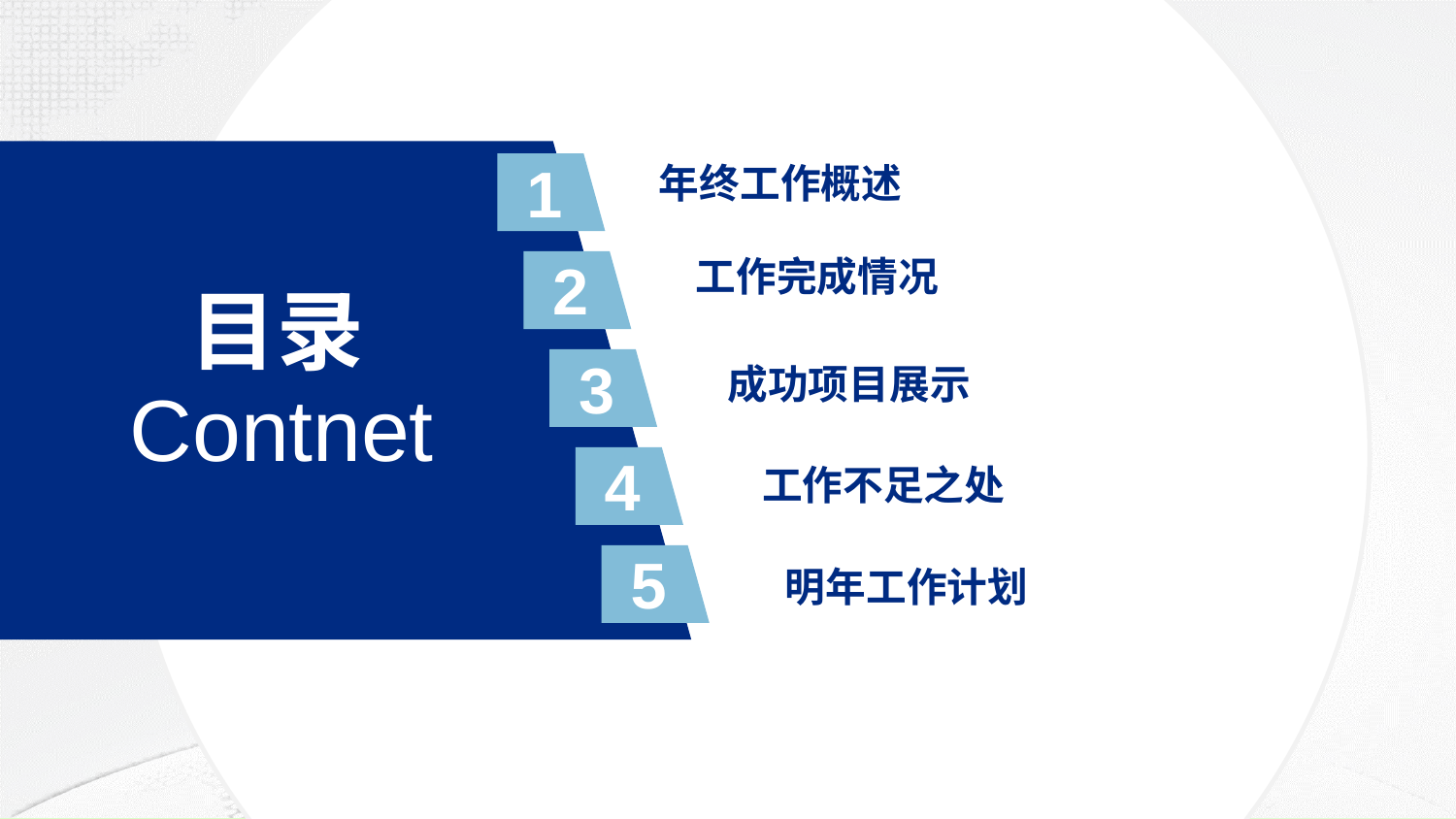

1

2

3

4

5
年终工作概述
工作完成情况
目录
成功项目展示
Contnet
工作不足之处
明年工作计划